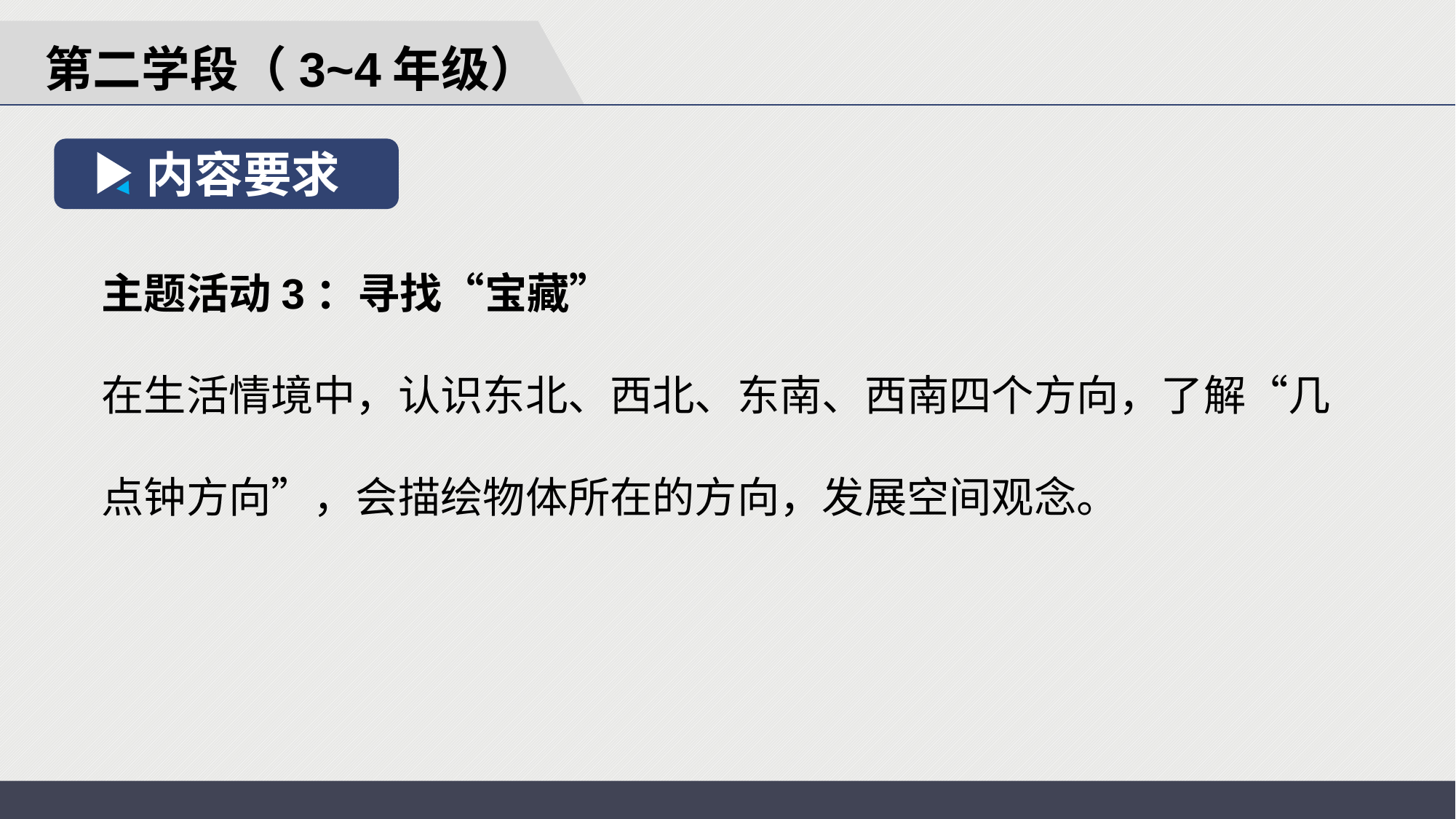

第二学段（3~4年级）
内容要求

主题活动3：寻找“宝藏”
在生活情境中，认识东北、西北、东南、西南四个方向，了解“几点钟方向”，会描绘物体所在的方向，发展空间观念。